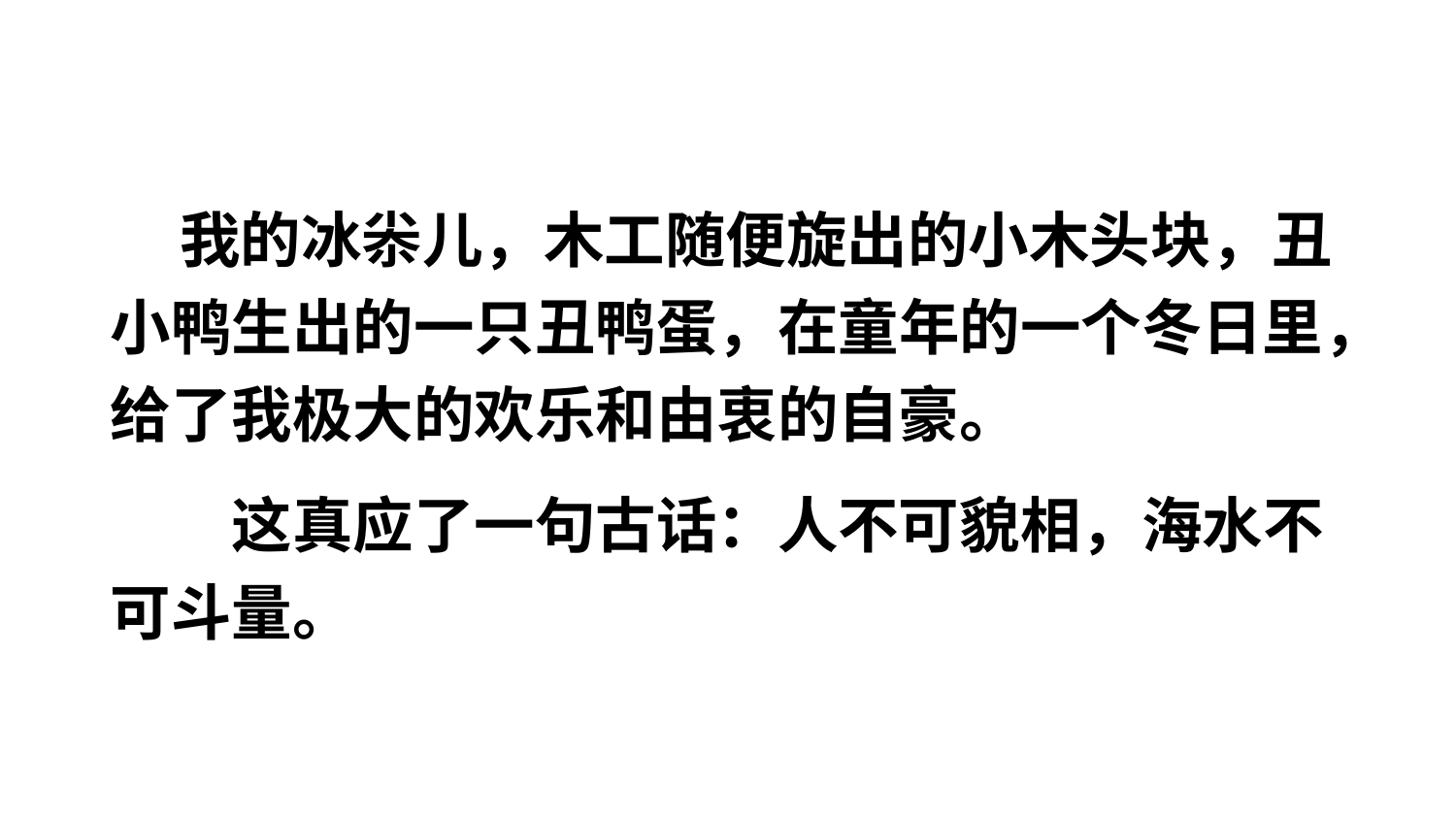

我的冰尜儿，木工随便旋出的小木头块，丑小鸭生出的一只丑鸭蛋，在童年的一个冬日里，给了我极大的欢乐和由衷的自豪。
　　这真应了一句古话：人不可貌相，海水不可斗量。